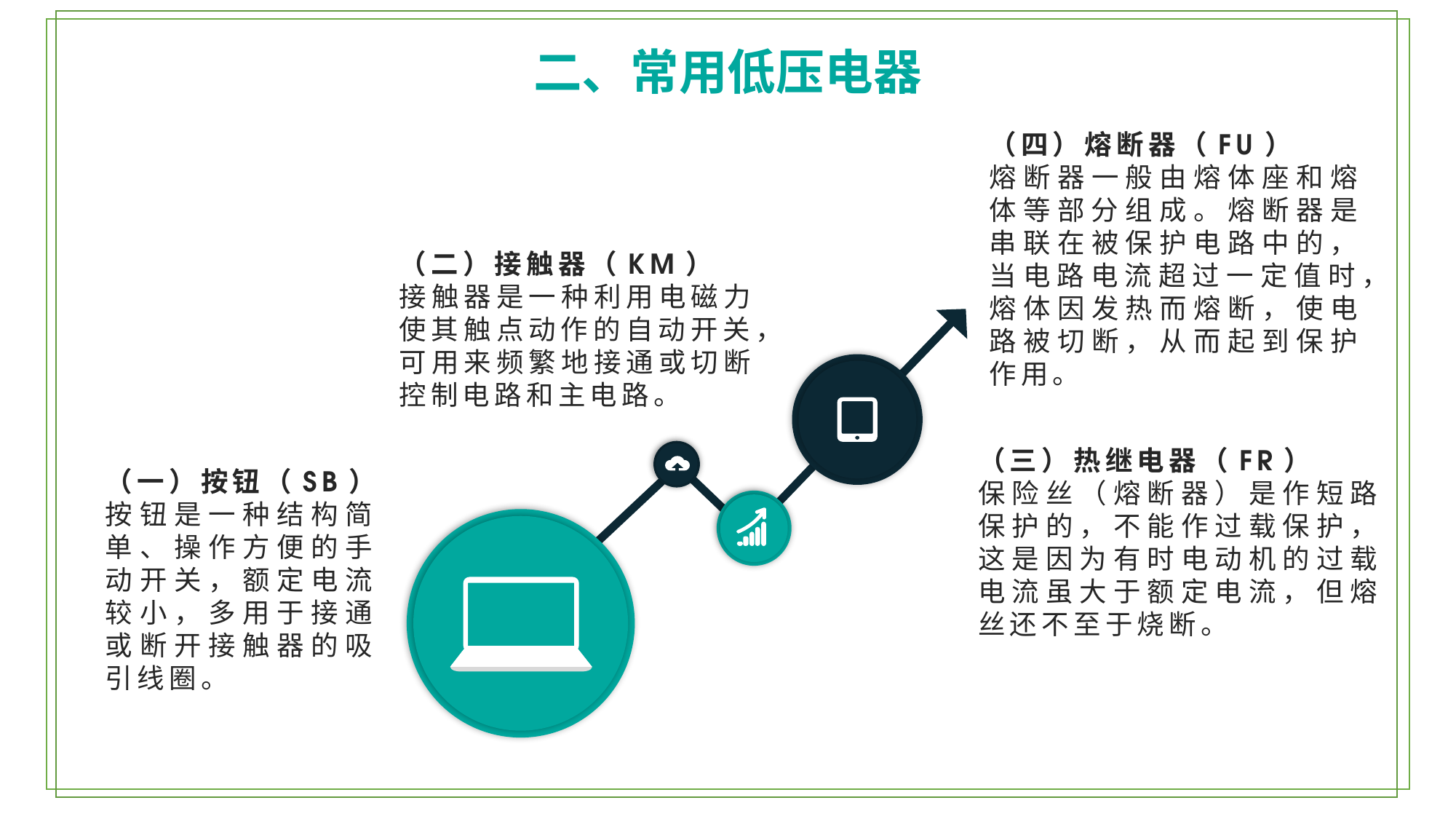

二、常用低压电器
（四）熔断器（FU）
熔断器一般由熔体座和熔体等部分组成。熔断器是串联在被保护电路中的，当电路电流超过一定值时，熔体因发热而熔断，使电路被切断，从而起到保护作用。
（二）接触器（KM）
接触器是一种利用电磁力使其触点动作的自动开关，可用来频繁地接通或切断控制电路和主电路。

（三）热继电器（FR）
保险丝（熔断器）是作短路保护的，不能作过载保护，这是因为有时电动机的过载电流虽大于额定电流，但熔丝还不至于烧断。
（一）按钮（SB）
按钮是一种结构简单、操作方便的手动开关，额定电流较小，多用于接通或断开接触器的吸引线圈。